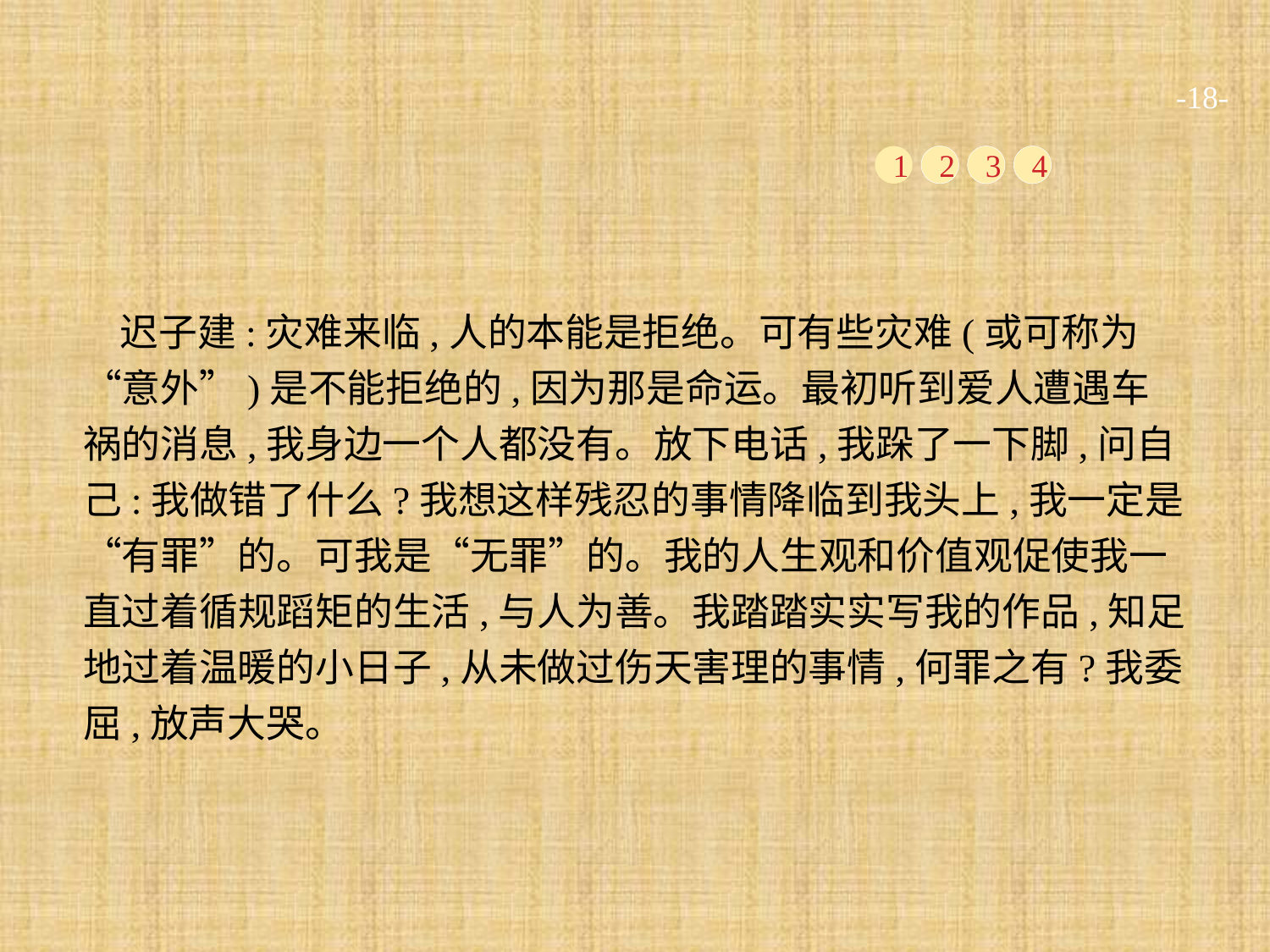

-18-
1
2
3
4
迟子建:灾难来临,人的本能是拒绝。可有些灾难(或可称为“意外”)是不能拒绝的,因为那是命运。最初听到爱人遭遇车祸的消息,我身边一个人都没有。放下电话,我跺了一下脚,问自己:我做错了什么?我想这样残忍的事情降临到我头上,我一定是“有罪”的。可我是“无罪”的。我的人生观和价值观促使我一直过着循规蹈矩的生活,与人为善。我踏踏实实写我的作品,知足地过着温暖的小日子,从未做过伤天害理的事情,何罪之有?我委屈,放声大哭。